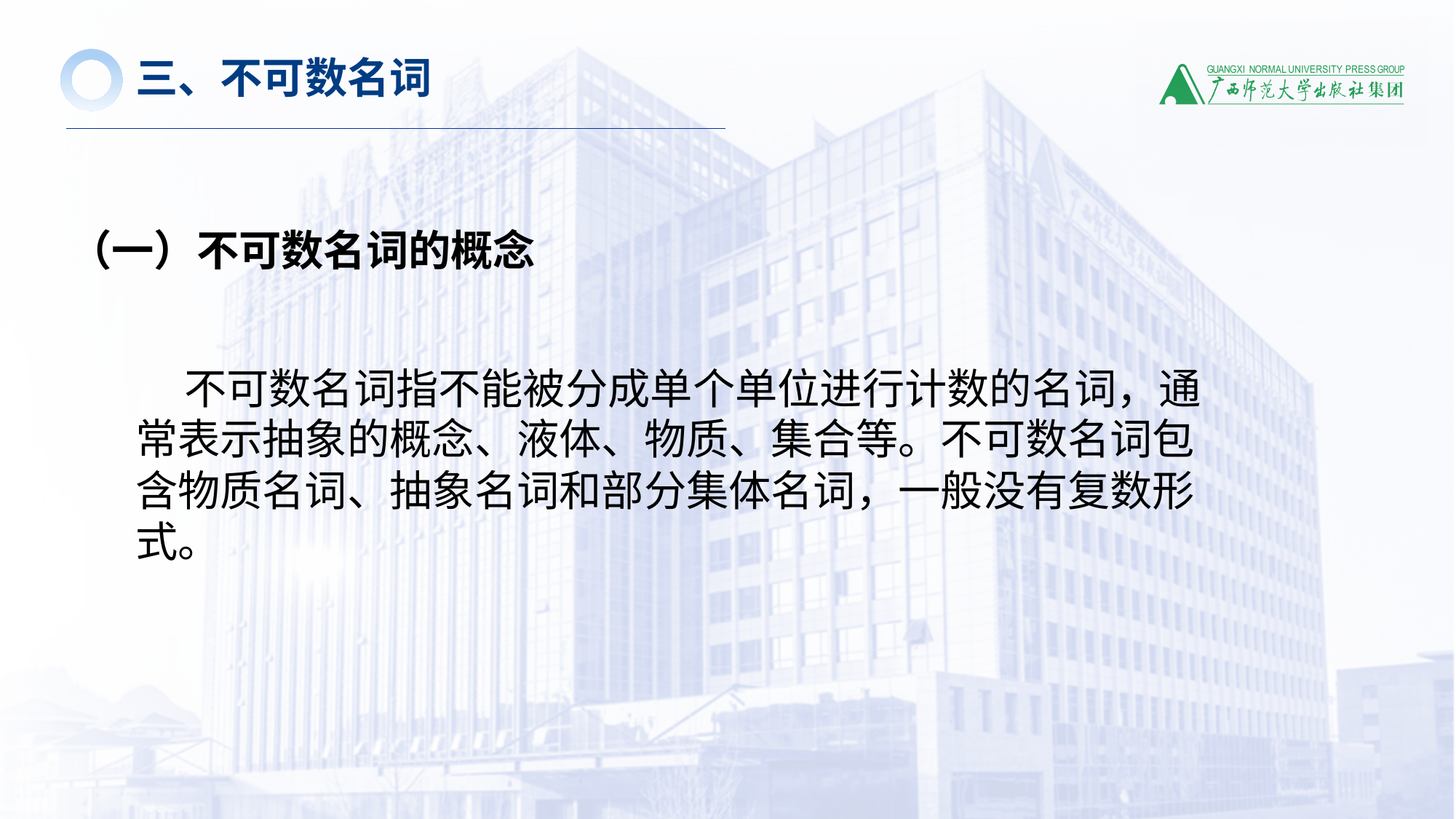

三、不可数名词

（一）不可数名词的概念
    不可数名词指不能被分成单个单位进行计数的名词，通常表示抽象的概念、液体、物质、集合等。不可数名词包含物质名词、抽象名词和部分集体名词，一般没有复数形式。